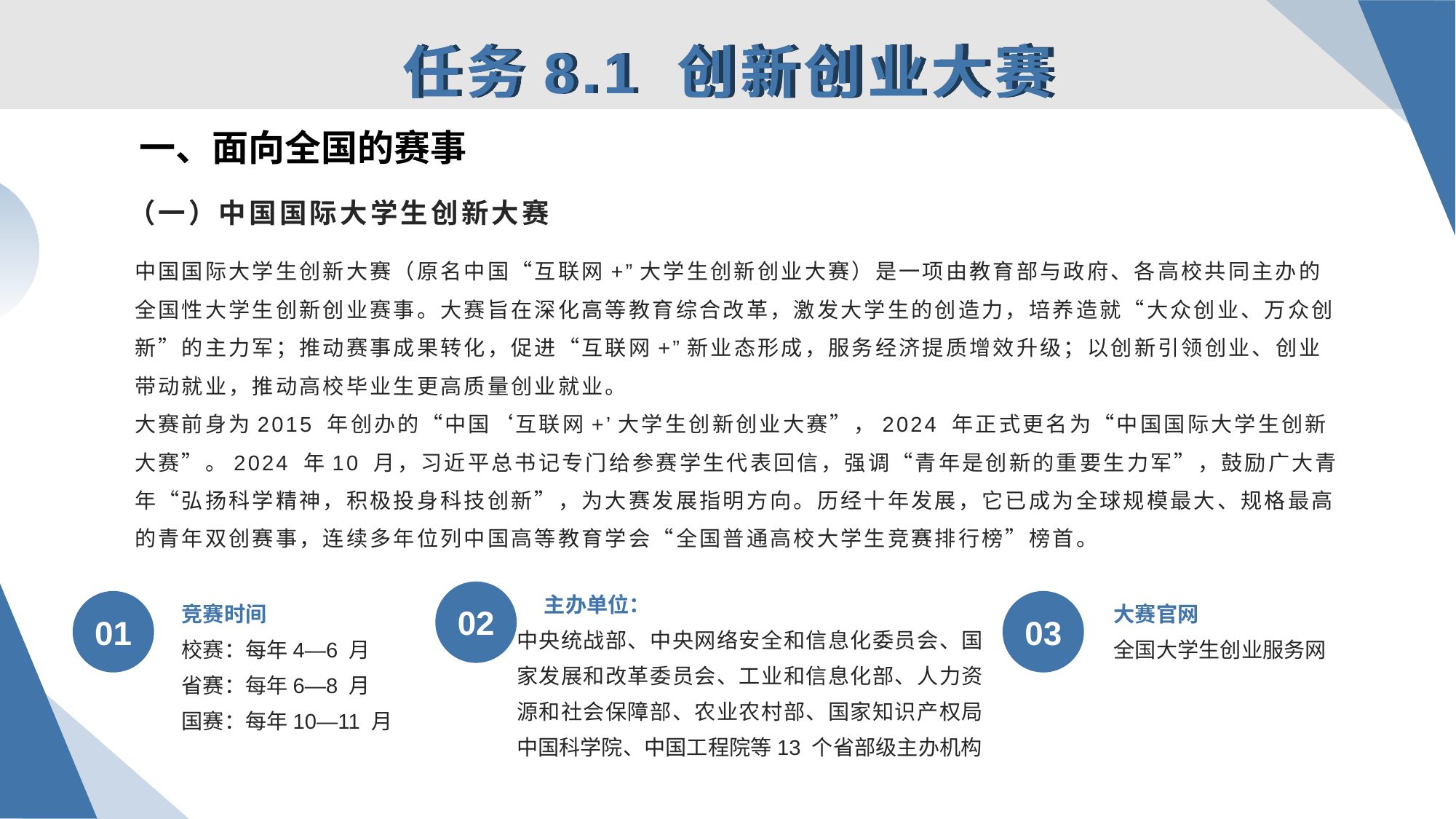

任务8.1 创新创业大赛
一、面向全国的赛事

# （一）中国国际大学生创新大赛
中国国际大学生创新大赛（原名中国“互联网+”大学生创新创业大赛）是一项由教育部与政府、各高校共同主办的全国性大学生创新创业赛事。大赛旨在深化高等教育综合改革，激发大学生的创造力，培养造就“大众创业、万众创新”的主力军；推动赛事成果转化，促进“互联网+”新业态形成，服务经济提质增效升级；以创新引领创业、创业带动就业，推动高校毕业生更高质量创业就业。
大赛前身为2015 年创办的“中国‘互联网+’大学生创新创业大赛”，2024 年正式更名为“中国国际大学生创新大赛”。2024 年10 月，习近平总书记专门给参赛学生代表回信，强调“青年是创新的重要生力军”，鼓励广大青年“弘扬科学精神，积极投身科技创新”，为大赛发展指明方向。历经十年发展，它已成为全球规模最大、规格最高的青年双创赛事，连续多年位列中国高等教育学会“全国普通高校大学生竞赛排行榜”榜首。
主办单位：
竞赛时间
大赛官网
02
01
03
中央统战部、中央网络安全和信息化委员会、国家发展和改革委员会、工业和信息化部、人力资源和社会保障部、农业农村部、国家知识产权局中国科学院、中国工程院等13 个省部级主办机构
全国大学生创业服务网
校赛：每年4—6 月
省赛：每年6—8 月
国赛：每年10—11 月